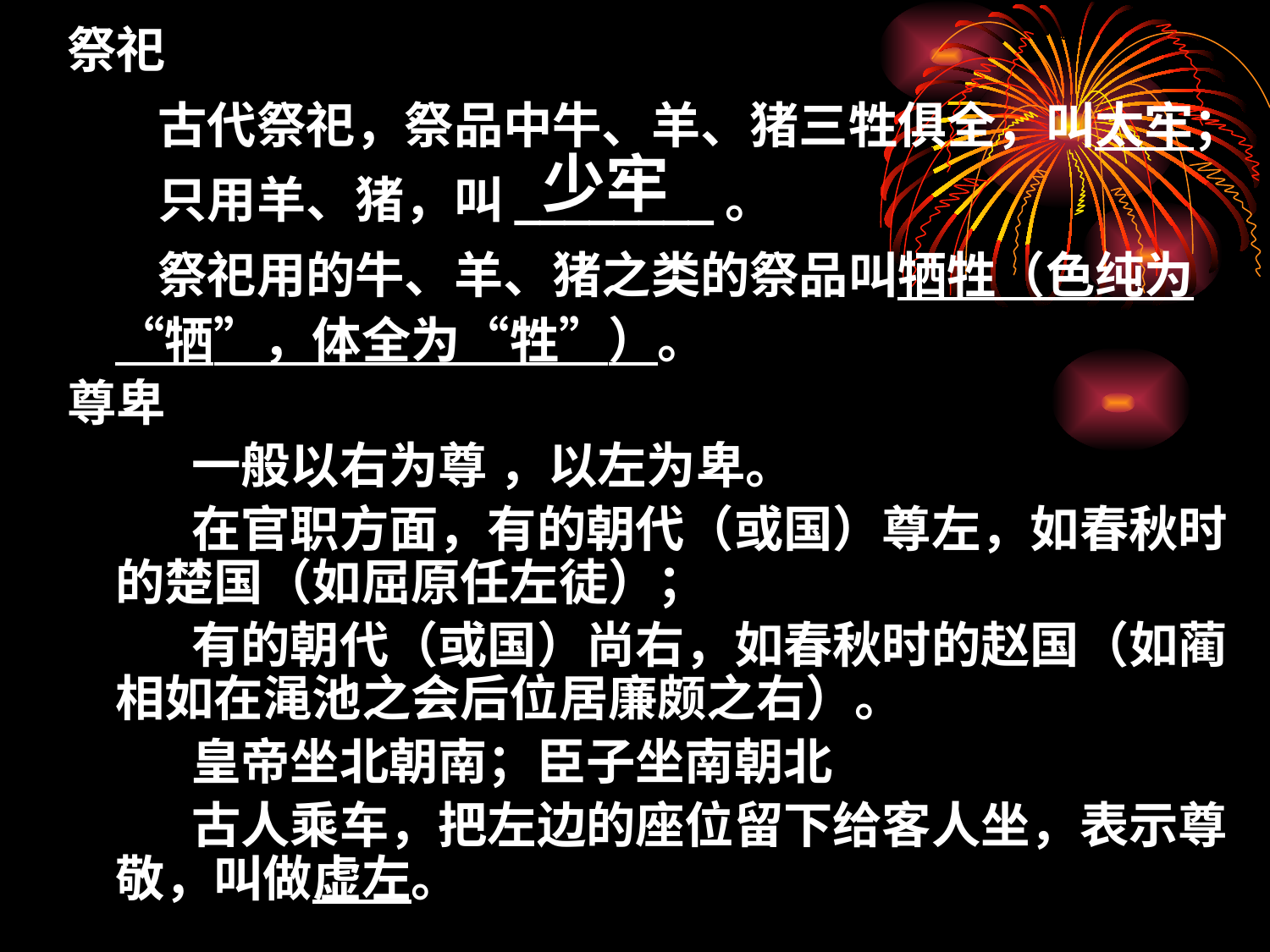

祭祀
       古代祭祀，祭品中牛、羊、猪三牲俱全，叫太牢；
       只用羊、猪，叫________。
       祭祀用的牛、羊、猪之类的祭品叫牺牲（色纯为“牺”，体全为“牲”）。
尊卑
          一般以右为尊 ，以左为卑。
          在官职方面，有的朝代（或国）尊左，如春秋时的楚国（如屈原任左徒）；
          有的朝代（或国）尚右，如春秋时的赵国（如蔺相如在渑池之会后位居廉颇之右）。
          皇帝坐北朝南；臣子坐南朝北
          古人乘车，把左边的座位留下给客人坐，表示尊敬，叫做虚左。

少牢